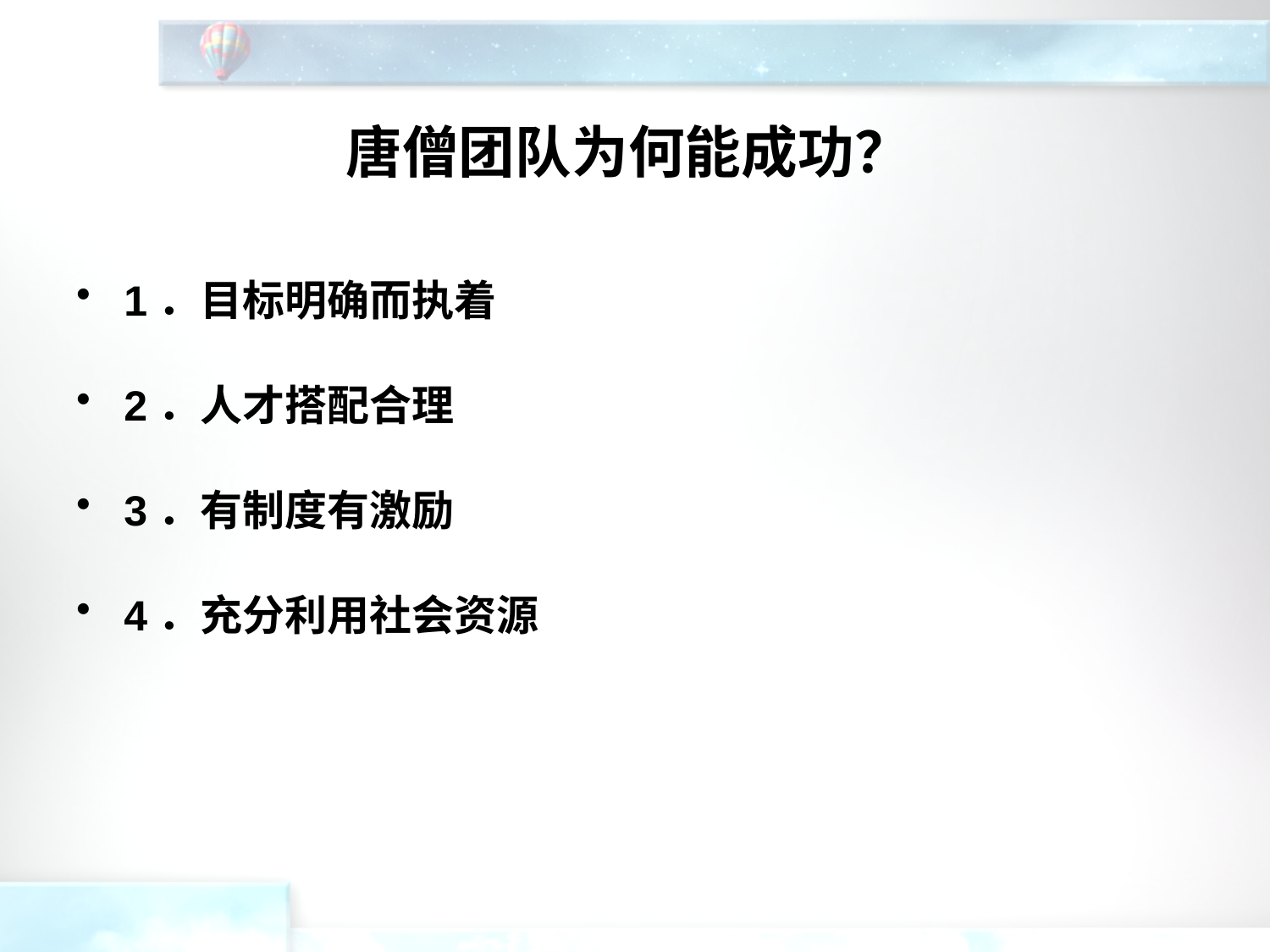

# 唐僧团队为何能成功？
1．目标明确而执着
2．人才搭配合理
3．有制度有激励
4．充分利用社会资源